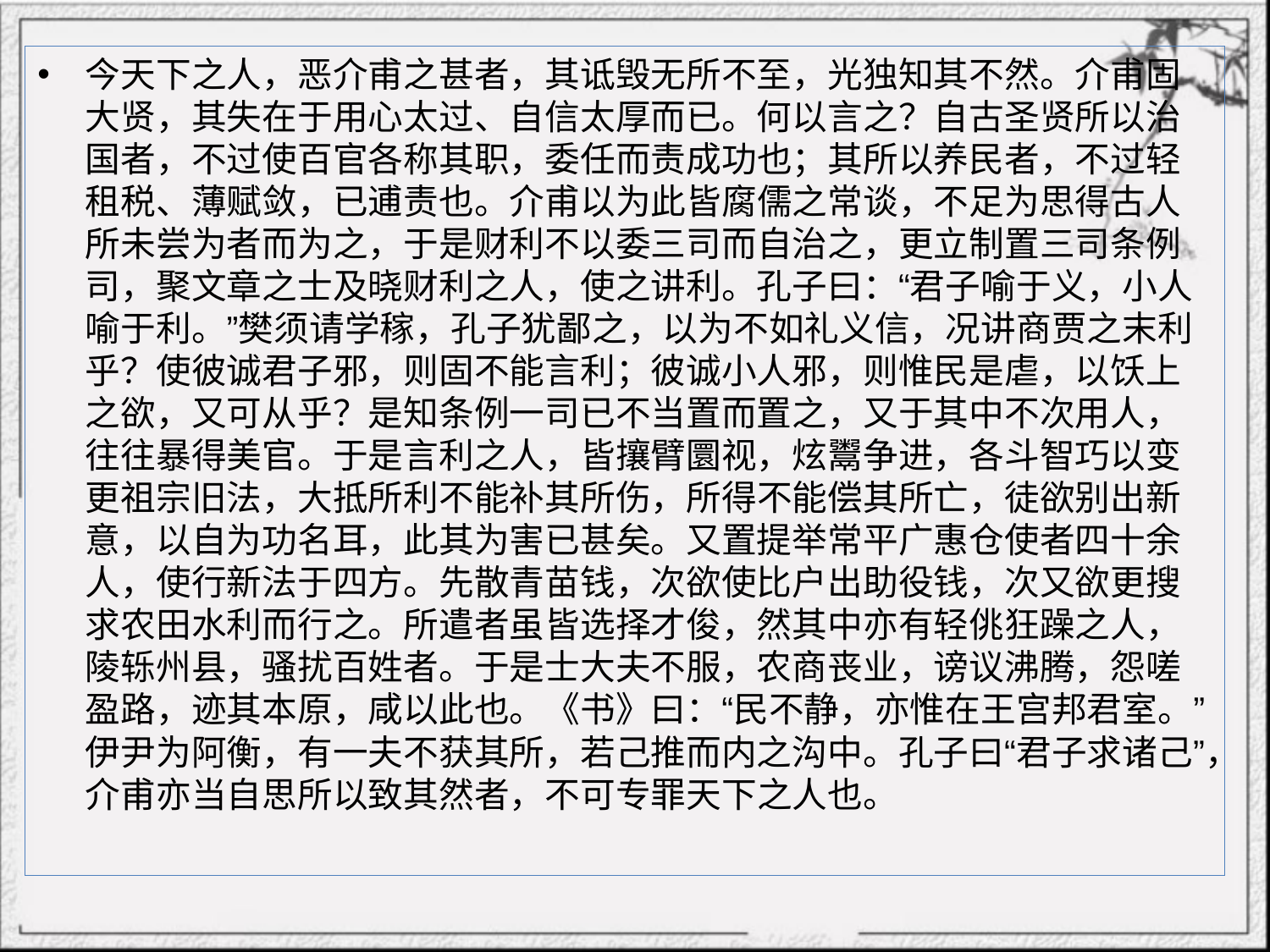

今天下之人，恶介甫之甚者，其诋毁无所不至，光独知其不然。介甫固大贤，其失在于用心太过、自信太厚而已。何以言之？自古圣贤所以治国者，不过使百官各称其职，委任而责成功也；其所以养民者，不过轻租税、薄赋敛，已逋责也。介甫以为此皆腐儒之常谈，不足为思得古人所未尝为者而为之，于是财利不以委三司而自治之，更立制置三司条例司，聚文章之士及晓财利之人，使之讲利。孔子曰：“君子喻于义，小人喻于利。”樊须请学稼，孔子犹鄙之，以为不如礼义信，况讲商贾之末利乎？使彼诚君子邪，则固不能言利；彼诚小人邪，则惟民是虐，以饫上之欲，又可从乎？是知条例一司已不当置而置之，又于其中不次用人，往往暴得美官。于是言利之人，皆攘臂圜视，炫鬻争进，各斗智巧以变更祖宗旧法，大抵所利不能补其所伤，所得不能偿其所亡，徒欲别出新意，以自为功名耳，此其为害已甚矣。又置提举常平广惠仓使者四十余人，使行新法于四方。先散青苗钱，次欲使比户出助役钱，次又欲更搜求农田水利而行之。所遣者虽皆选择才俊，然其中亦有轻佻狂躁之人，陵轹州县，骚扰百姓者。于是士大夫不服，农商丧业，谤议沸腾，怨嗟盈路，迹其本原，咸以此也。《书》曰：“民不静，亦惟在王宫邦君室。”伊尹为阿衡，有一夫不获其所，若己推而内之沟中。孔子曰“君子求诸己”，介甫亦当自思所以致其然者，不可专罪天下之人也。